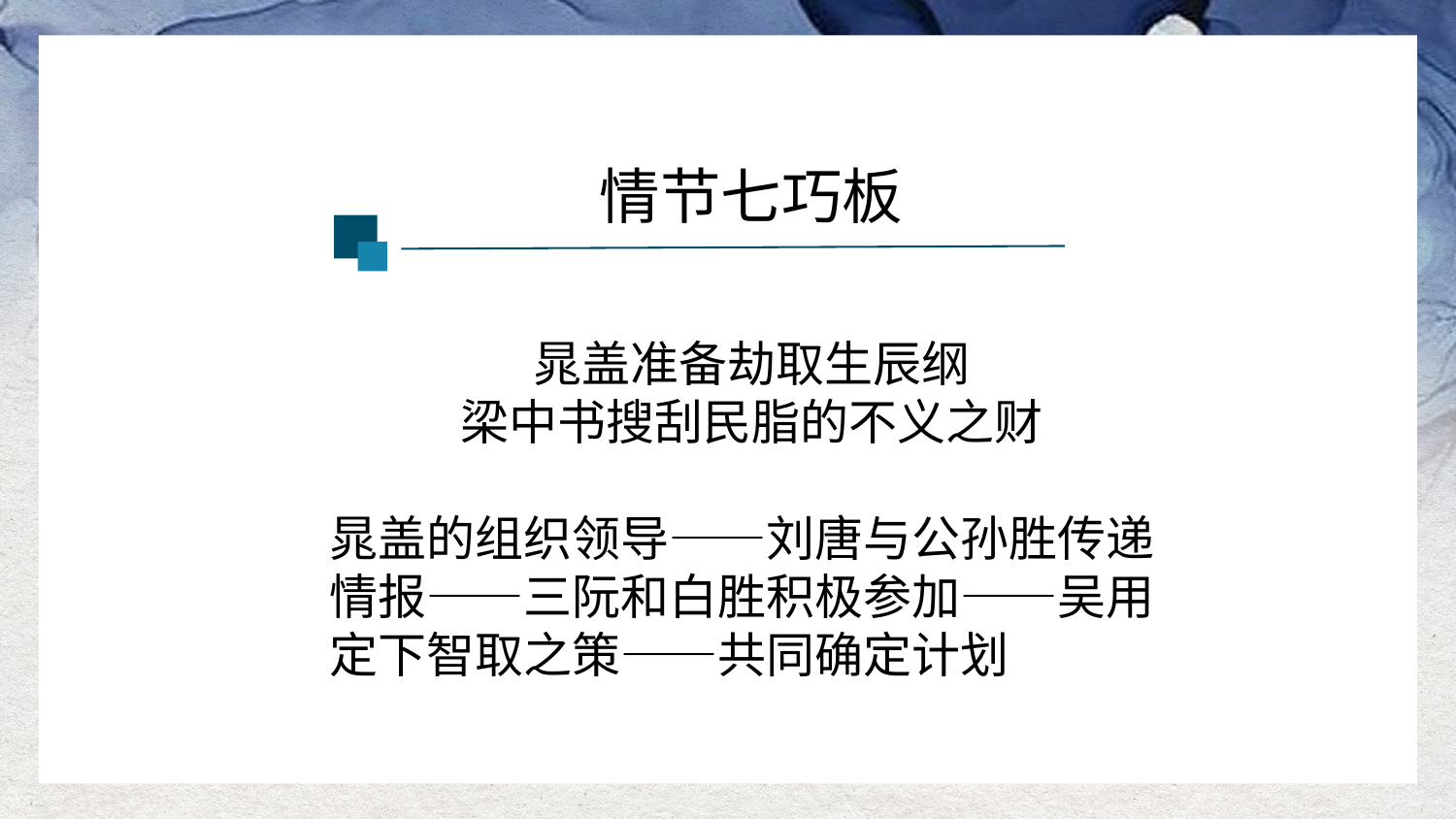

情节七巧板

晁盖准备劫取生辰纲
梁中书搜刮民脂的不义之财

晁盖的组织领导——刘唐与公孙胜传递情报——三阮和白胜积极参加——吴用定下智取之策——共同确定计划